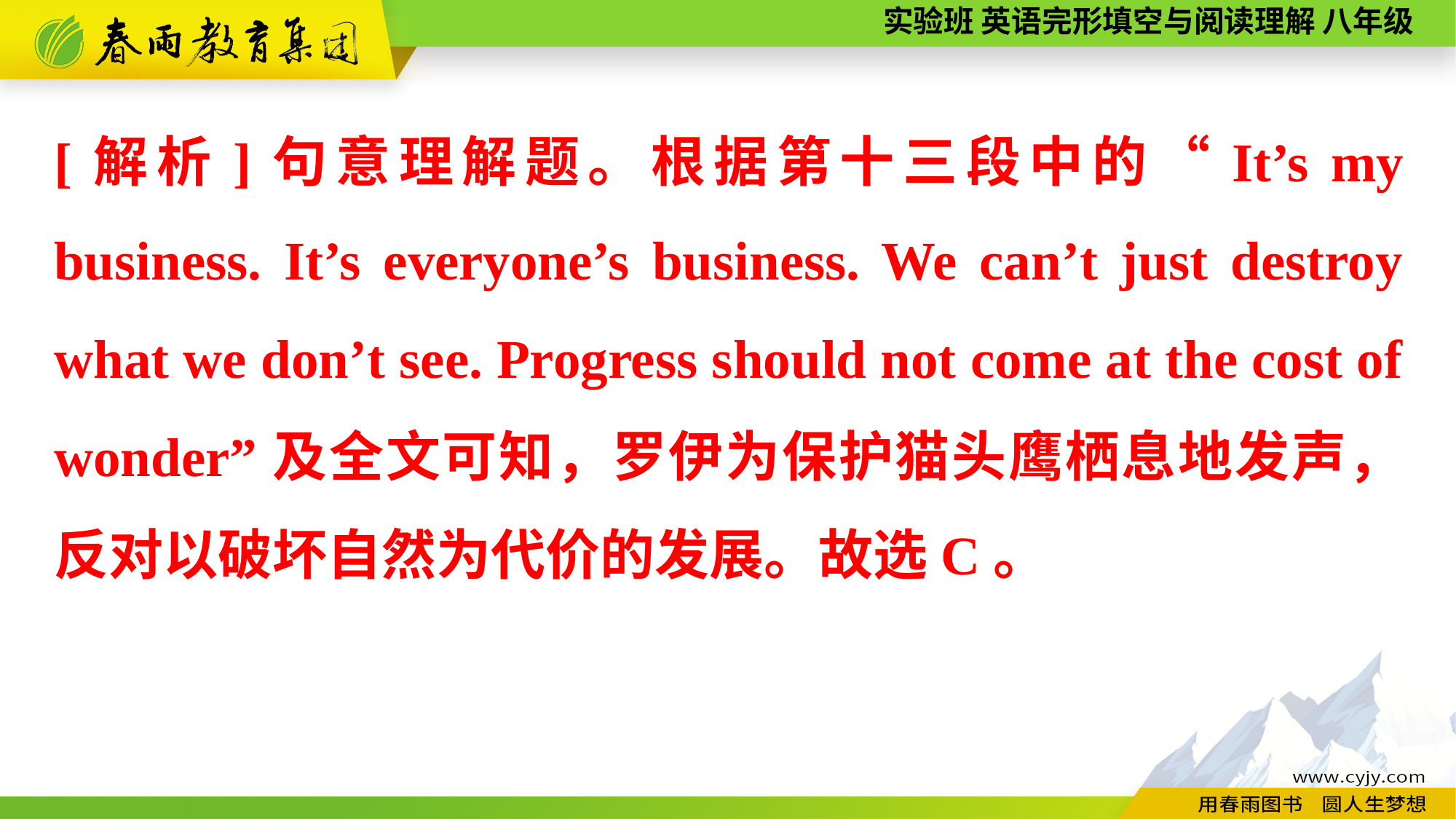

[解析]句意理解题。根据第十三段中的“It’s my business. It’s everyone’s business. We can’t just destroy what we don’t see. Progress should not come at the cost of wonder”及全文可知，罗伊为保护猫头鹰栖息地发声，反对以破坏自然为代价的发展。故选C。